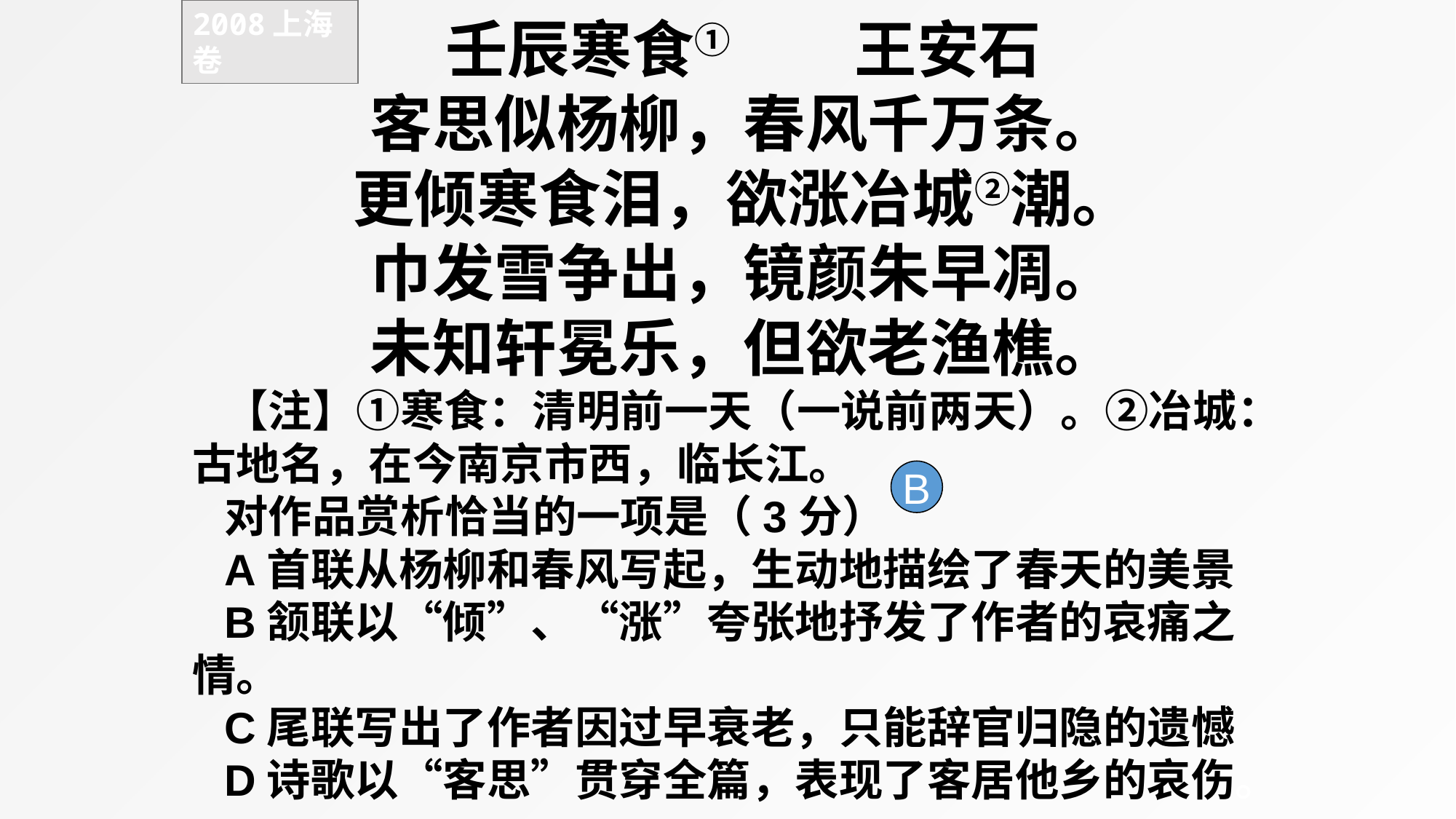

2008上海卷
壬辰寒食①　　王安石
客思似杨柳，春风千万条。
更倾寒食泪，欲涨冶城②潮。
巾发雪争出，镜颜朱早凋。
未知轩冕乐，但欲老渔樵。
【注】①寒食：清明前一天（一说前两天）。②冶城：古地名，在今南京市西，临长江。
对作品赏析恰当的一项是（3分）
A首联从杨柳和春风写起，生动地描绘了春天的美景
B颔联以“倾”、“涨”夸张地抒发了作者的哀痛之情。
C尾联写出了作者因过早衰老，只能辞官归隐的遗憾
D诗歌以“客思”贯穿全篇，表现了客居他乡的哀伤。
B